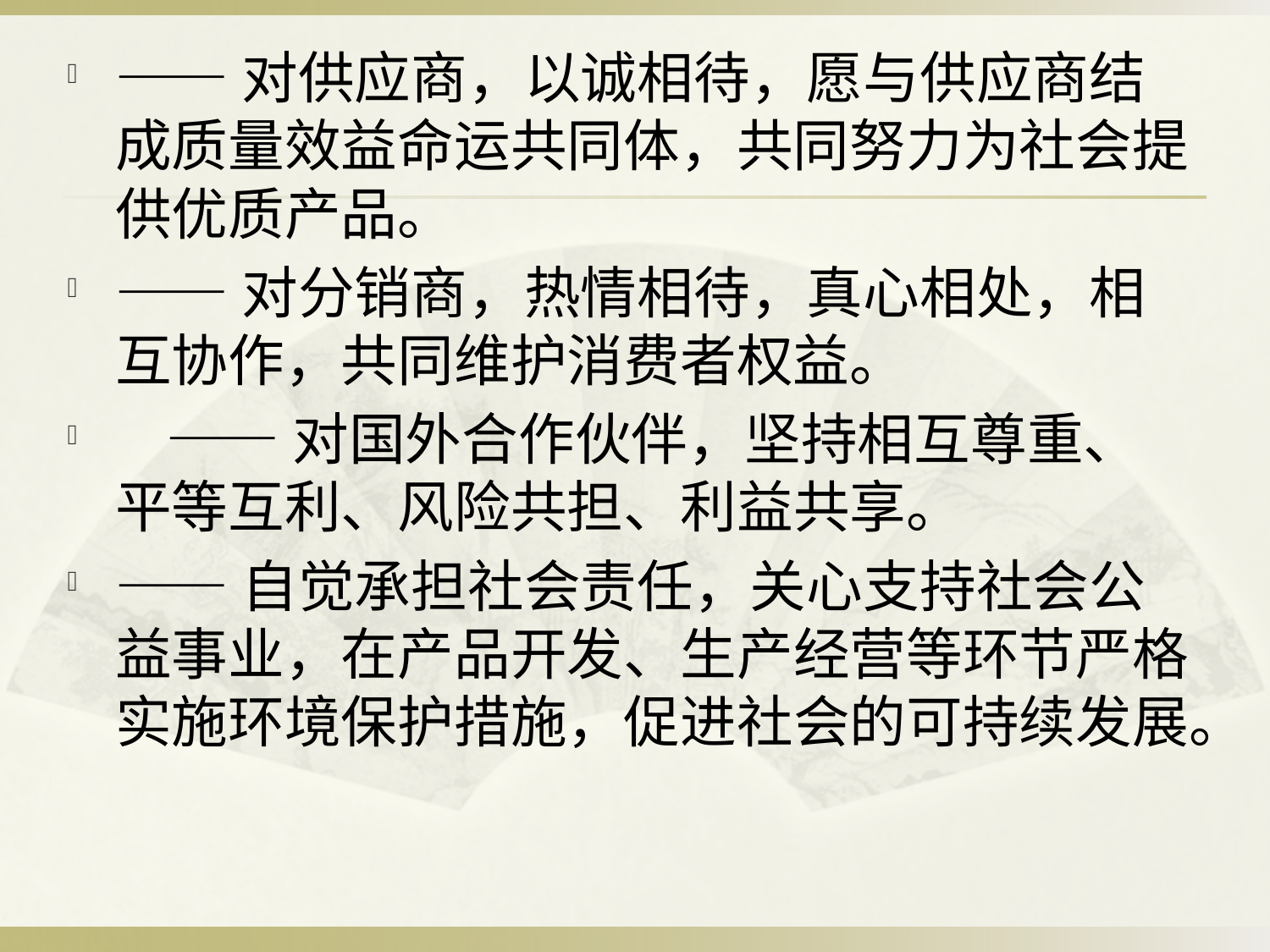

——对供应商，以诚相待，愿与供应商结成质量效益命运共同体，共同努力为社会提供优质产品。
——对分销商，热情相待，真心相处，相互协作，共同维护消费者权益。
    ——对国外合作伙伴，坚持相互尊重、平等互利、风险共担、利益共享。
——自觉承担社会责任，关心支持社会公益事业，在产品开发、生产经营等环节严格实施环境保护措施，促进社会的可持续发展。

#